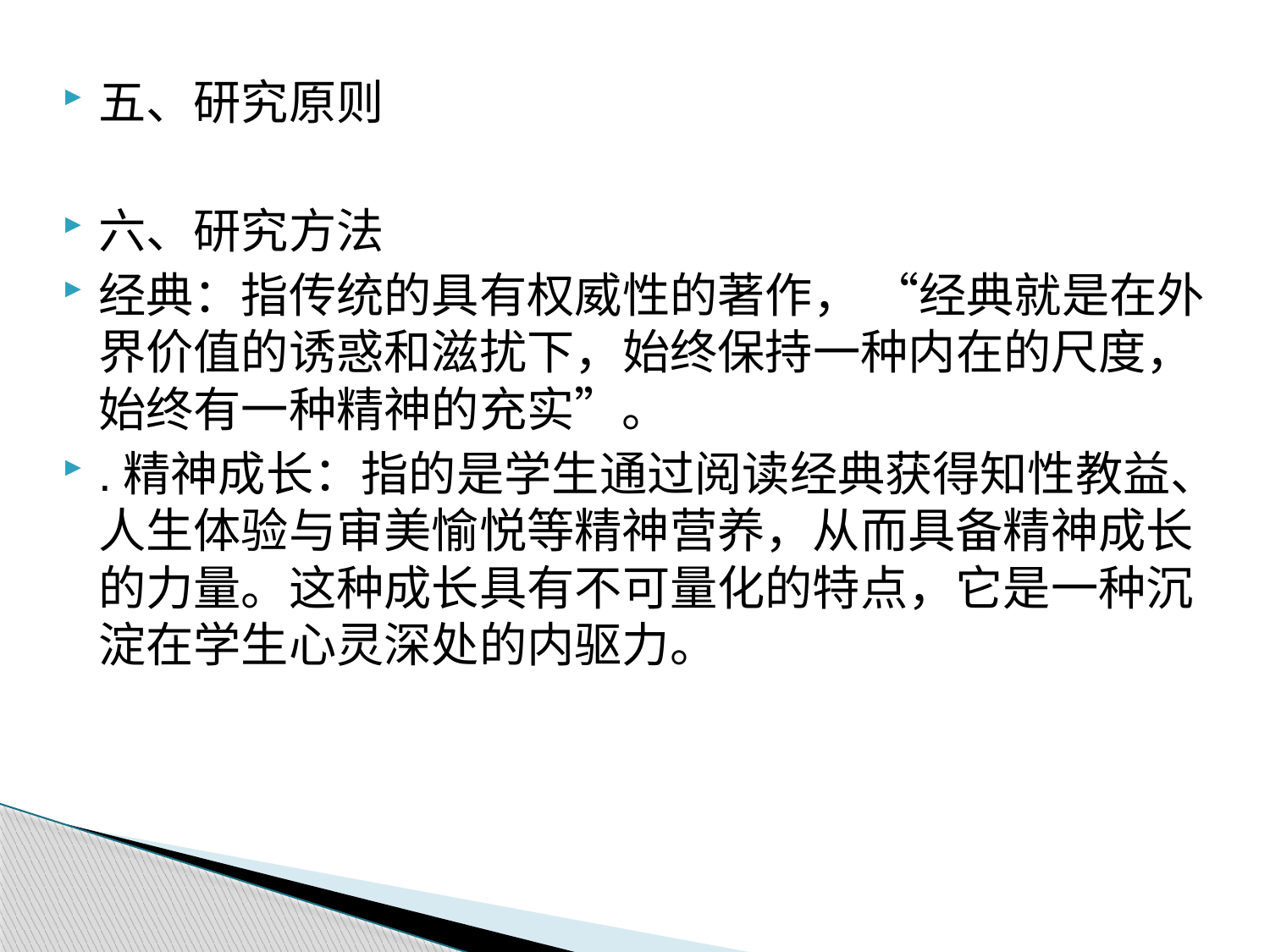

五、研究原则

六、研究方法
经典：指传统的具有权威性的著作， “经典就是在外界价值的诱惑和滋扰下，始终保持一种内在的尺度，始终有一种精神的充实”。
.精神成长：指的是学生通过阅读经典获得知性教益、人生体验与审美愉悦等精神营养，从而具备精神成长的力量。这种成长具有不可量化的特点，它是一种沉淀在学生心灵深处的内驱力。